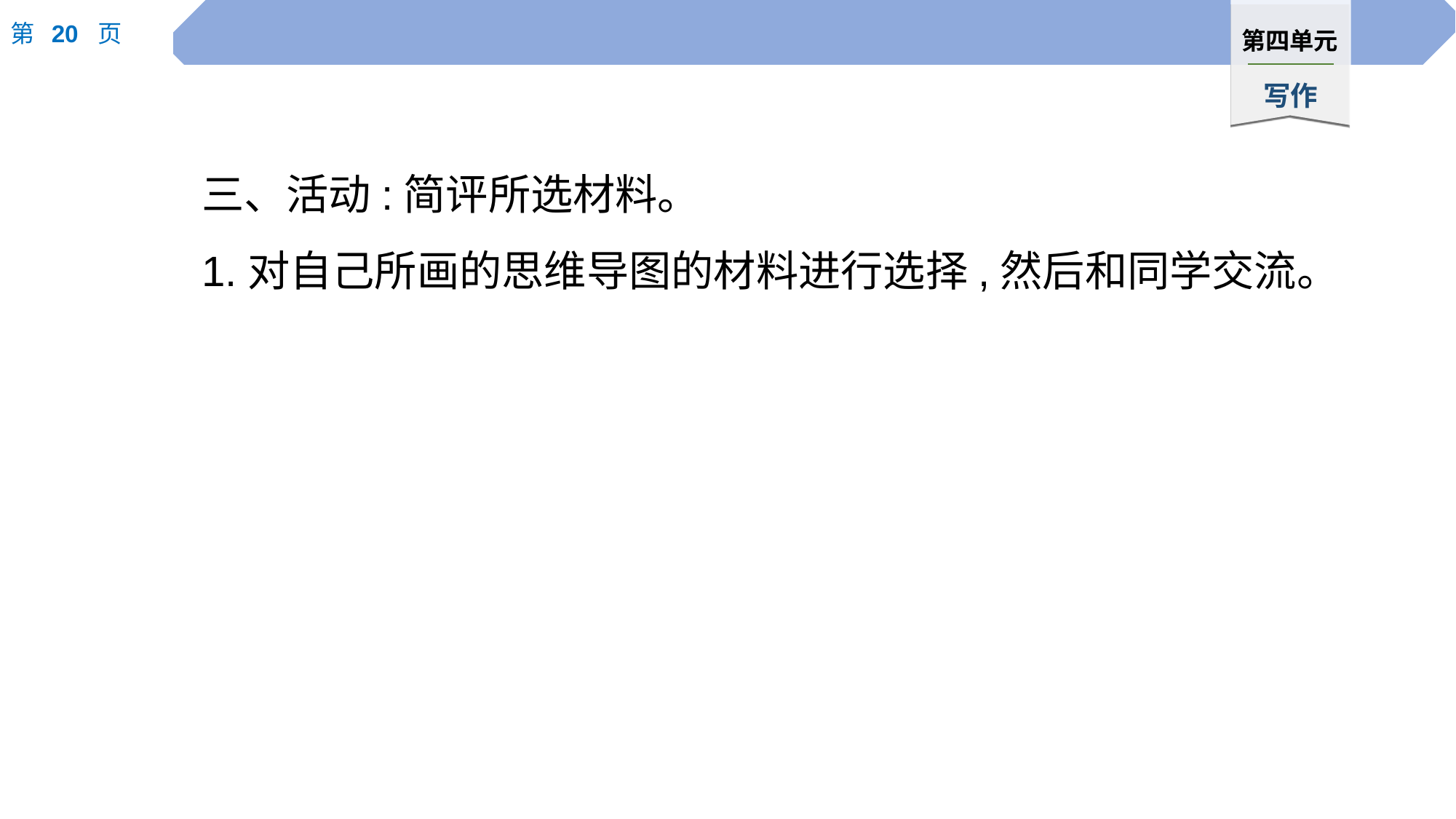

三、活动:简评所选材料。
1.对自己所画的思维导图的材料进行选择,然后和同学交流。